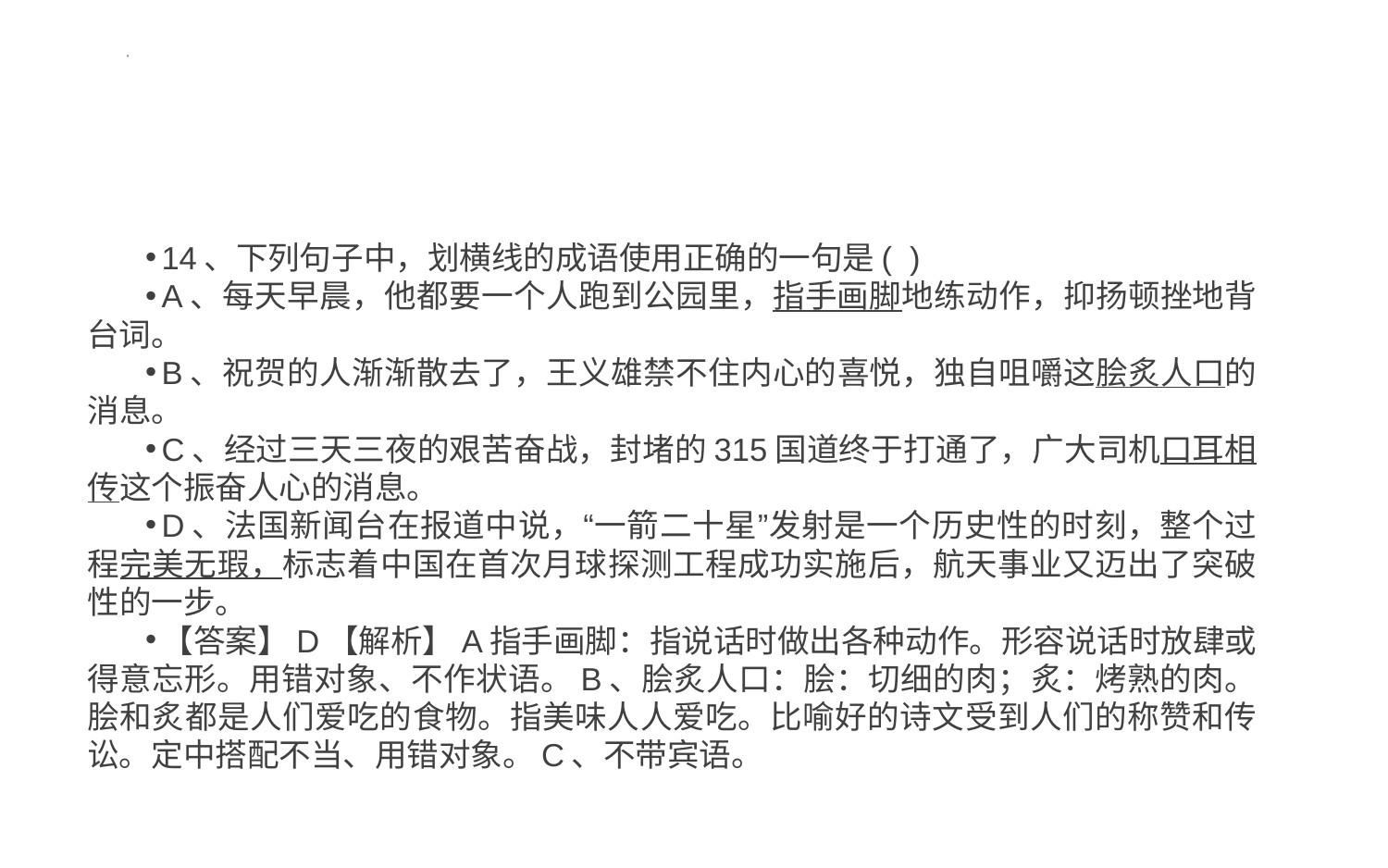

#
14、下列句子中，划横线的成语使用正确的一句是(  )
A、每天早晨，他都要一个人跑到公园里，指手画脚地练动作，抑扬顿挫地背台词。
B、祝贺的人渐渐散去了，王义雄禁不住内心的喜悦，独自咀嚼这脍炙人口的消息。
C、经过三天三夜的艰苦奋战，封堵的315国道终于打通了，广大司机口耳相传这个振奋人心的消息。
D、法国新闻台在报道中说，“一箭二十星”发射是一个历史性的时刻，整个过程完美无瑕，标志着中国在首次月球探测工程成功实施后，航天事业又迈出了突破性的一步。
【答案】D【解析】A指手画脚：指说话时做出各种动作。形容说话时放肆或得意忘形。用错对象、不作状语。B、脍炙人口：脍：切细的肉；炙：烤熟的肉。脍和炙都是人们爱吃的食物。指美味人人爱吃。比喻好的诗文受到人们的称赞和传讼。定中搭配不当、用错对象。C、不带宾语。